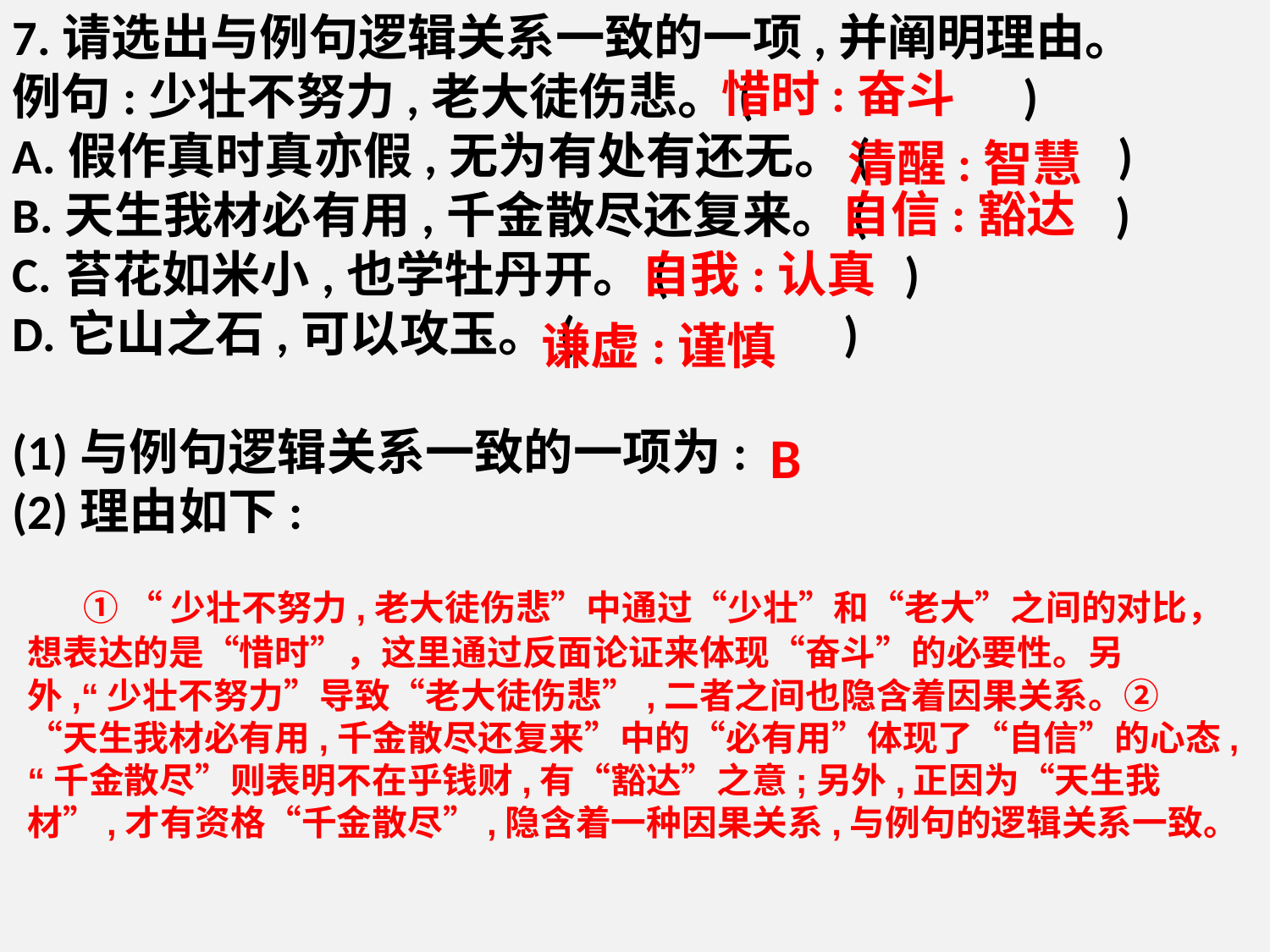

7.请选出与例句逻辑关系一致的一项,并阐明理由。
例句:少壮不努力,老大徒伤悲。(                        )
A.假作真时真亦假,无为有处有还无。(                      )
B.天生我材必有用,千金散尽还复来。(                      )
C.苔花如米小,也学牡丹开。(                     )
D.它山之石,可以攻玉。(                        )

(1)与例句逻辑关系一致的一项为:
(2)理由如下:
惜时:奋斗
清醒:智慧
自信:豁达
自我:认真
谦虚:谨慎
B
     ① “少壮不努力,老大徒伤悲”中通过“少壮”和“老大”之间的对比，想表达的是“惜时”，这里通过反面论证来体现“奋斗”的必要性。另外,“少壮不努力”导致“老大徒伤悲”,二者之间也隐含着因果关系。②“天生我材必有用,千金散尽还复来”中的“必有用”体现了“自信”的心态,“千金散尽”则表明不在乎钱财,有“豁达”之意;另外,正因为“天生我材”,才有资格“千金散尽”,隐含着一种因果关系,与例句的逻辑关系一致。